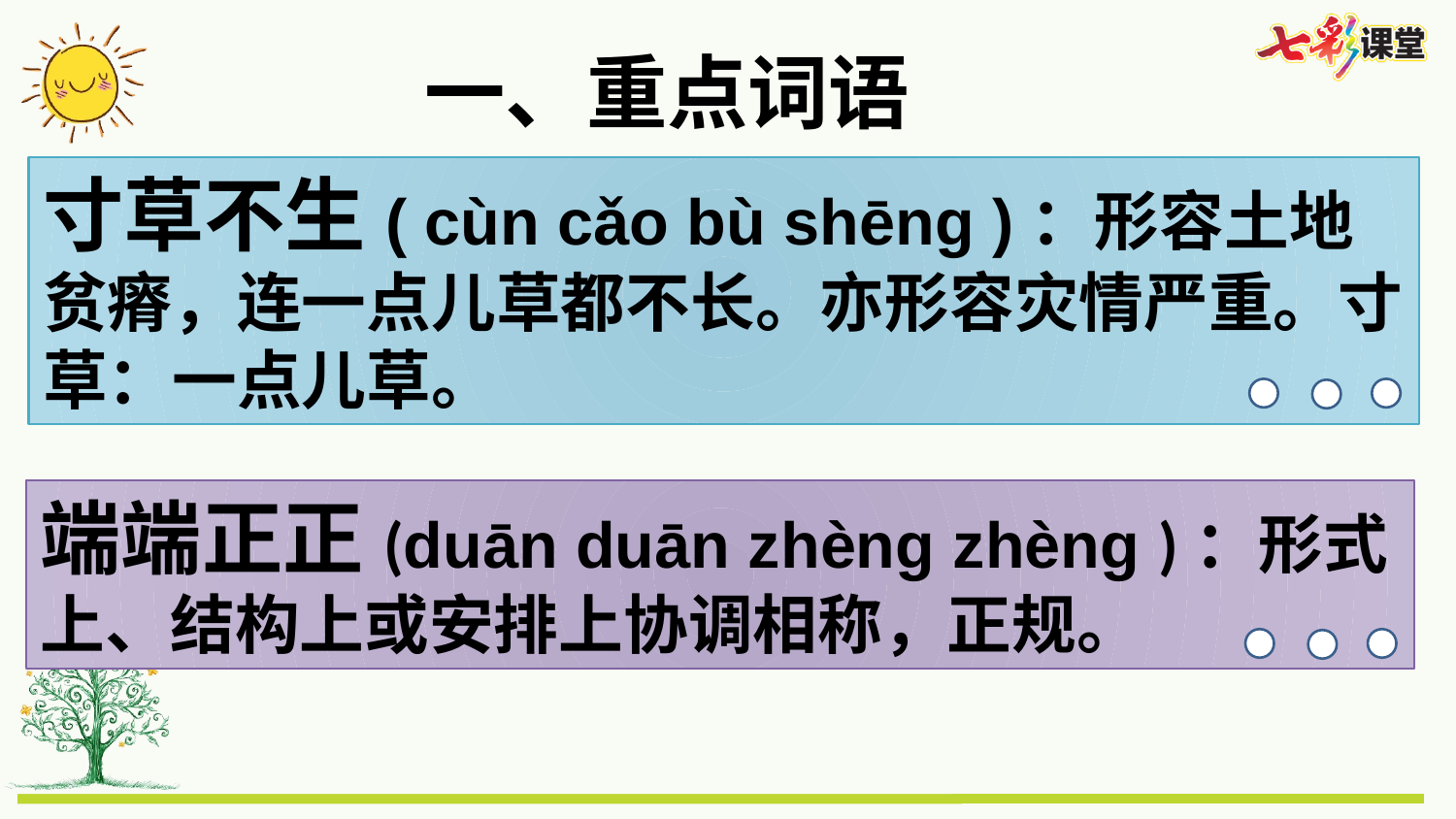

一、重点词语
寸草不生( cùn cǎo bù shēng )：形容土地贫瘠，连一点儿草都不长。亦形容灾情严重。寸草：一点儿草。

端端正正(duān duān zhèng zhèng )：形式上、结构上或安排上协调相称，正规。